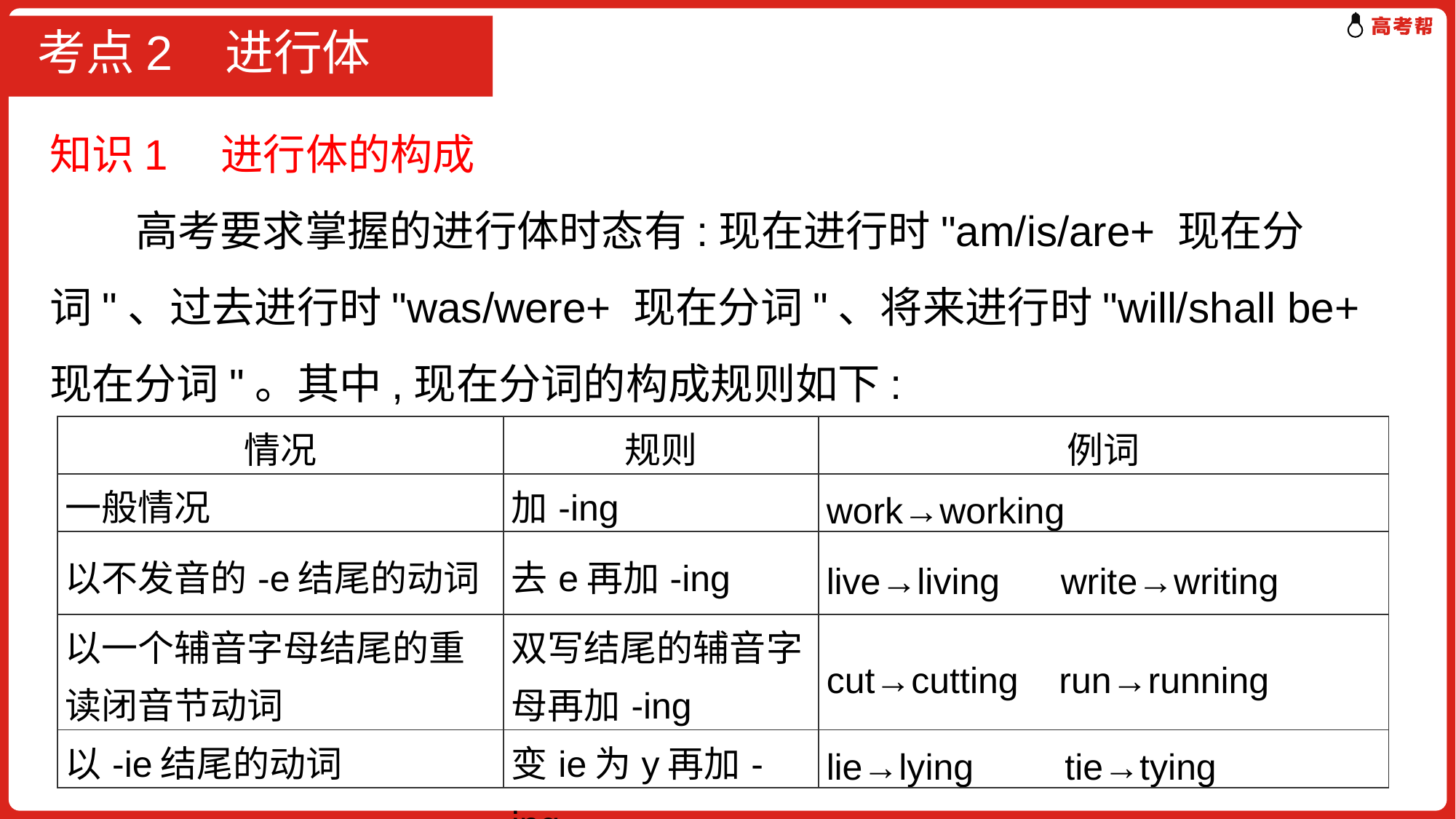

# 考点2   进行体
知识1　进行体的构成
        高考要求掌握的进行体时态有:现在进行时"am/is/are+ 现在分词"、过去进行时"was/were+ 现在分词"、将来进行时"will/shall be+ 现在分词"。其中,现在分词的构成规则如下:

| 情况 | 规则 | 例词 |
| --- | --- | --- |
| 一般情况 | 加-ing | work→working |
| 以不发音的-e结尾的动词 | 去e再加-ing | live→living write→writing |
| 以一个辅音字母结尾的重读闭音节动词 | 双写结尾的辅音字母再加-ing | cut→cutting run→running |
| 以-ie结尾的动词 | 变ie为y再加-ing | lie→lying tie→tying |